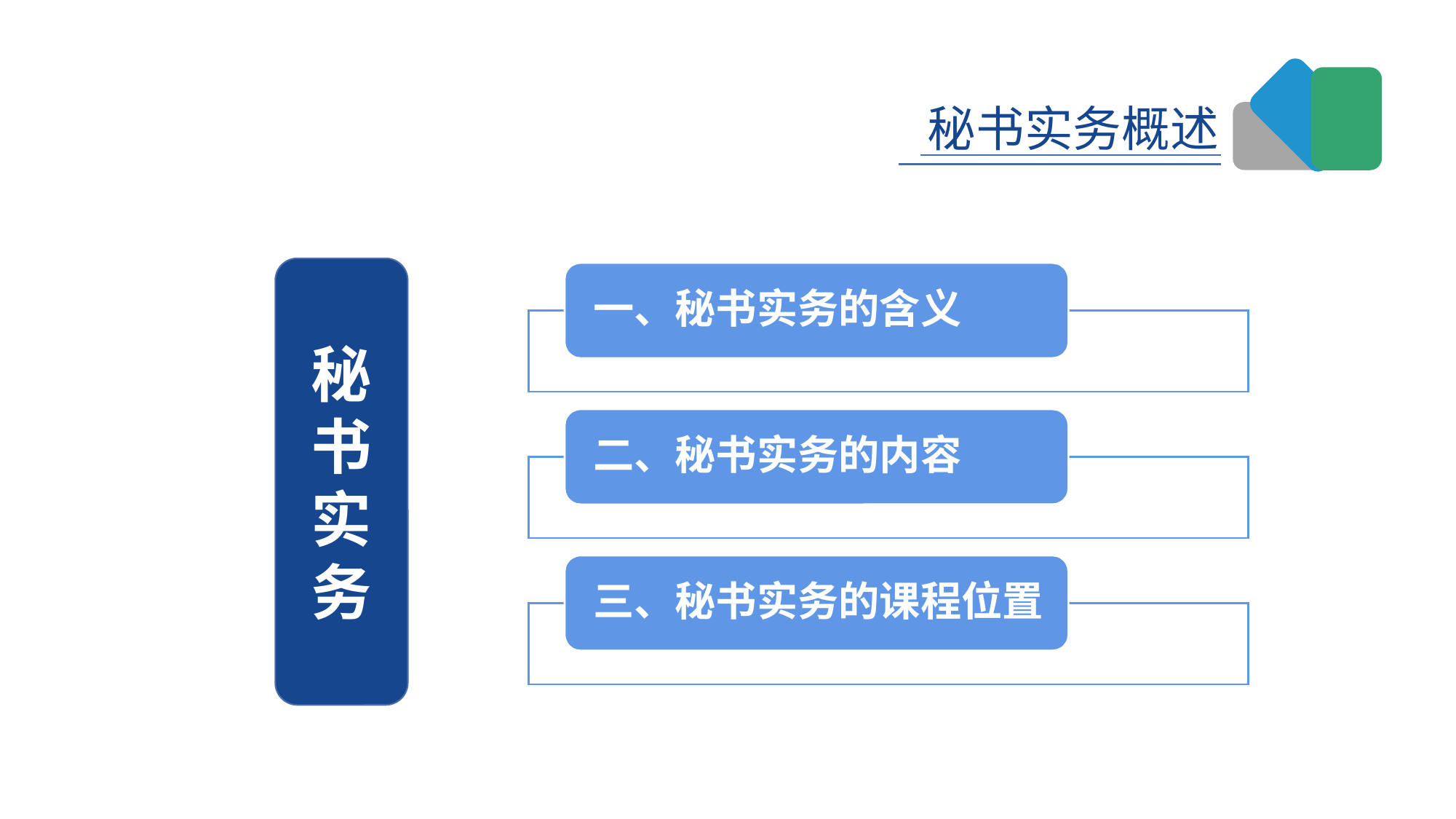

一、秘书实务的含义
二、秘书实务的内容
三、秘书实务的课程位置
秘
书
实
务